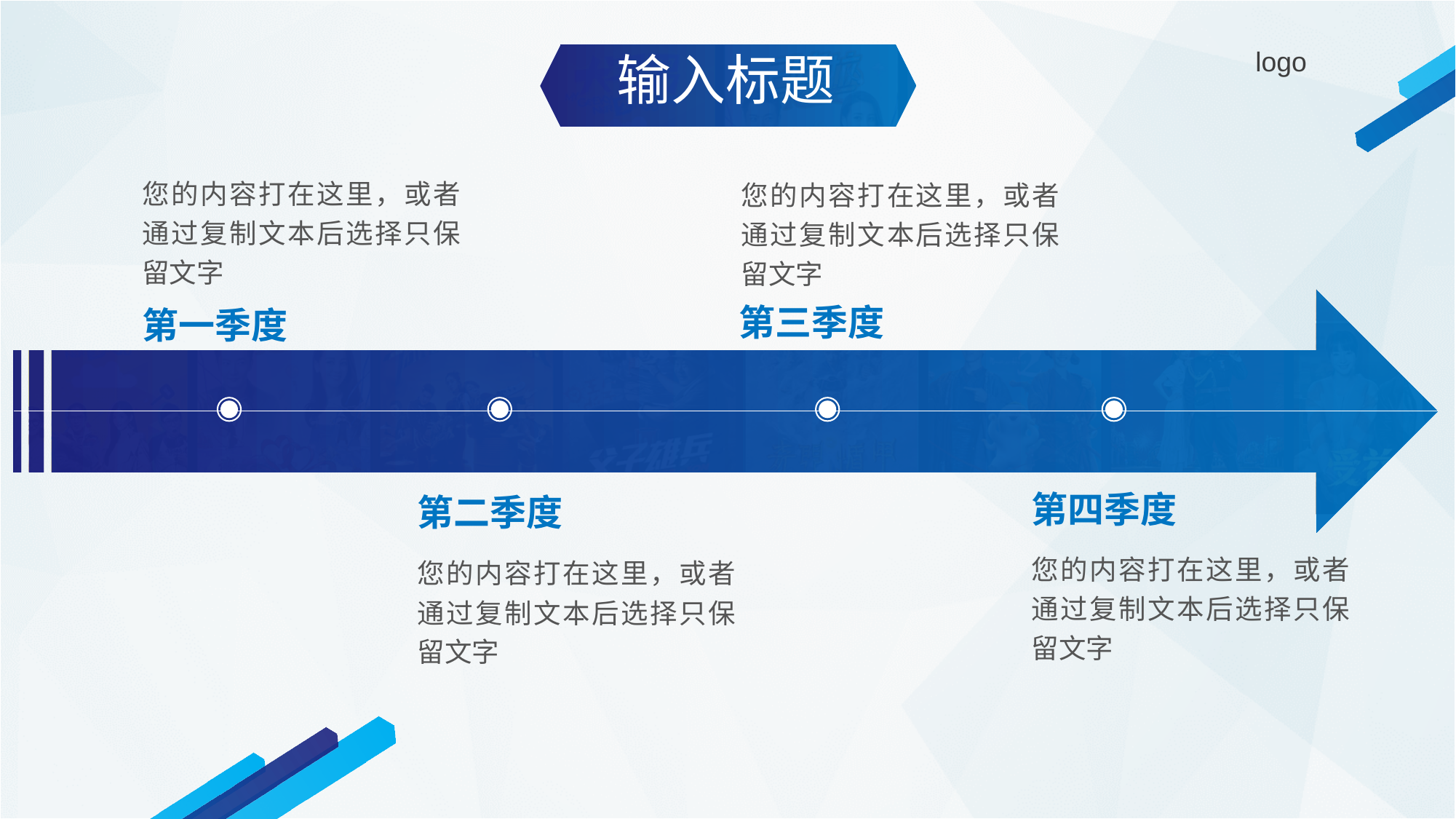

输入标题
您的内容打在这里，或者通过复制文本后选择只保留文字
您的内容打在这里，或者通过复制文本后选择只保留文字
第三季度
第一季度
第四季度
第二季度
您的内容打在这里，或者通过复制文本后选择只保留文字
您的内容打在这里，或者通过复制文本后选择只保留文字